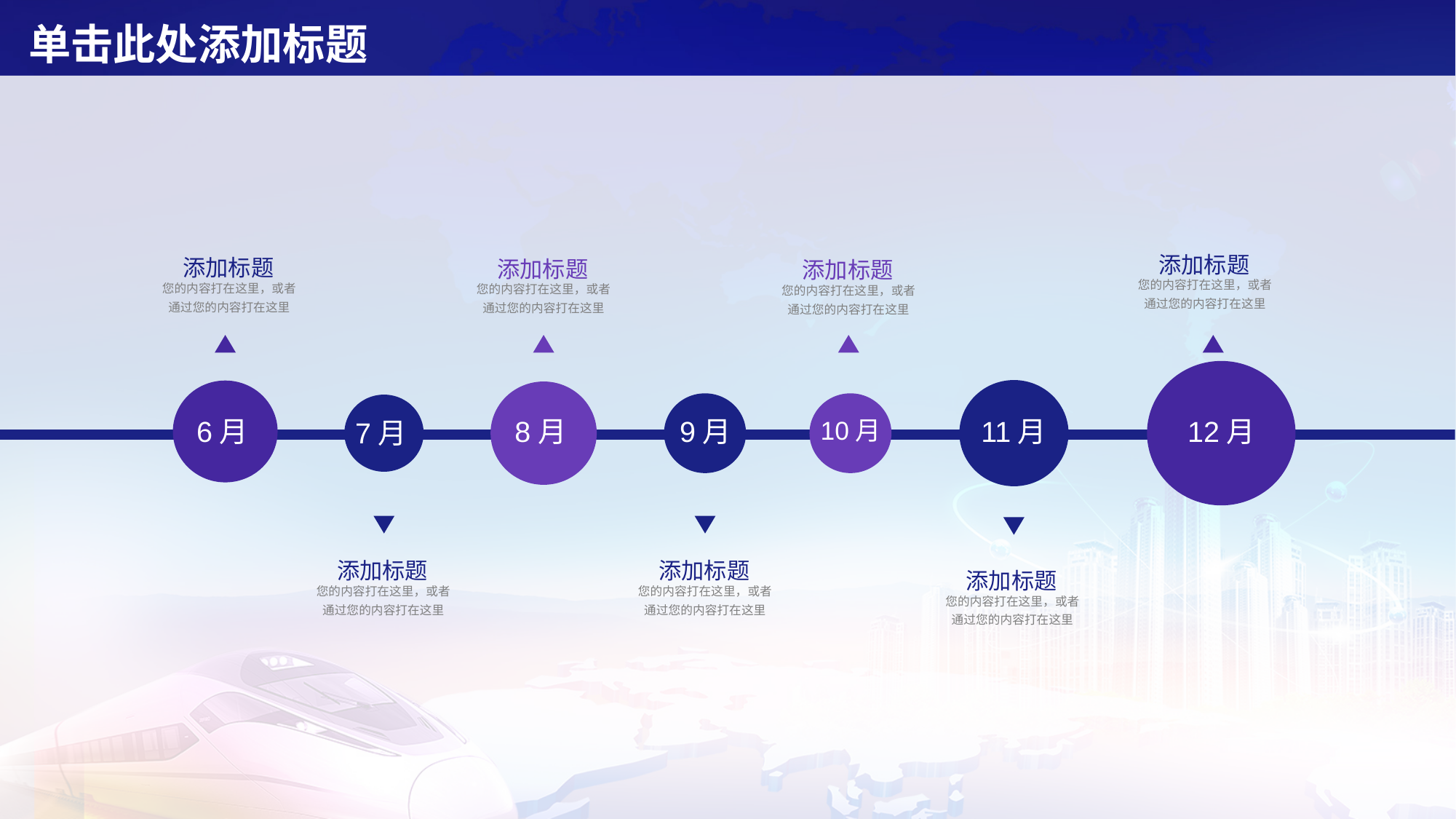

# 单击此处添加标题
添加标题
您的内容打在这里，或者通过您的内容打在这里
添加标题
您的内容打在这里，或者通过您的内容打在这里
添加标题
您的内容打在这里，或者通过您的内容打在这里
添加标题
您的内容打在这里，或者通过您的内容打在这里

12月

11月

6月

8月

10月

9月

7月

添加标题
您的内容打在这里，或者通过您的内容打在这里
添加标题
您的内容打在这里，或者通过您的内容打在这里
添加标题
您的内容打在这里，或者通过您的内容打在这里